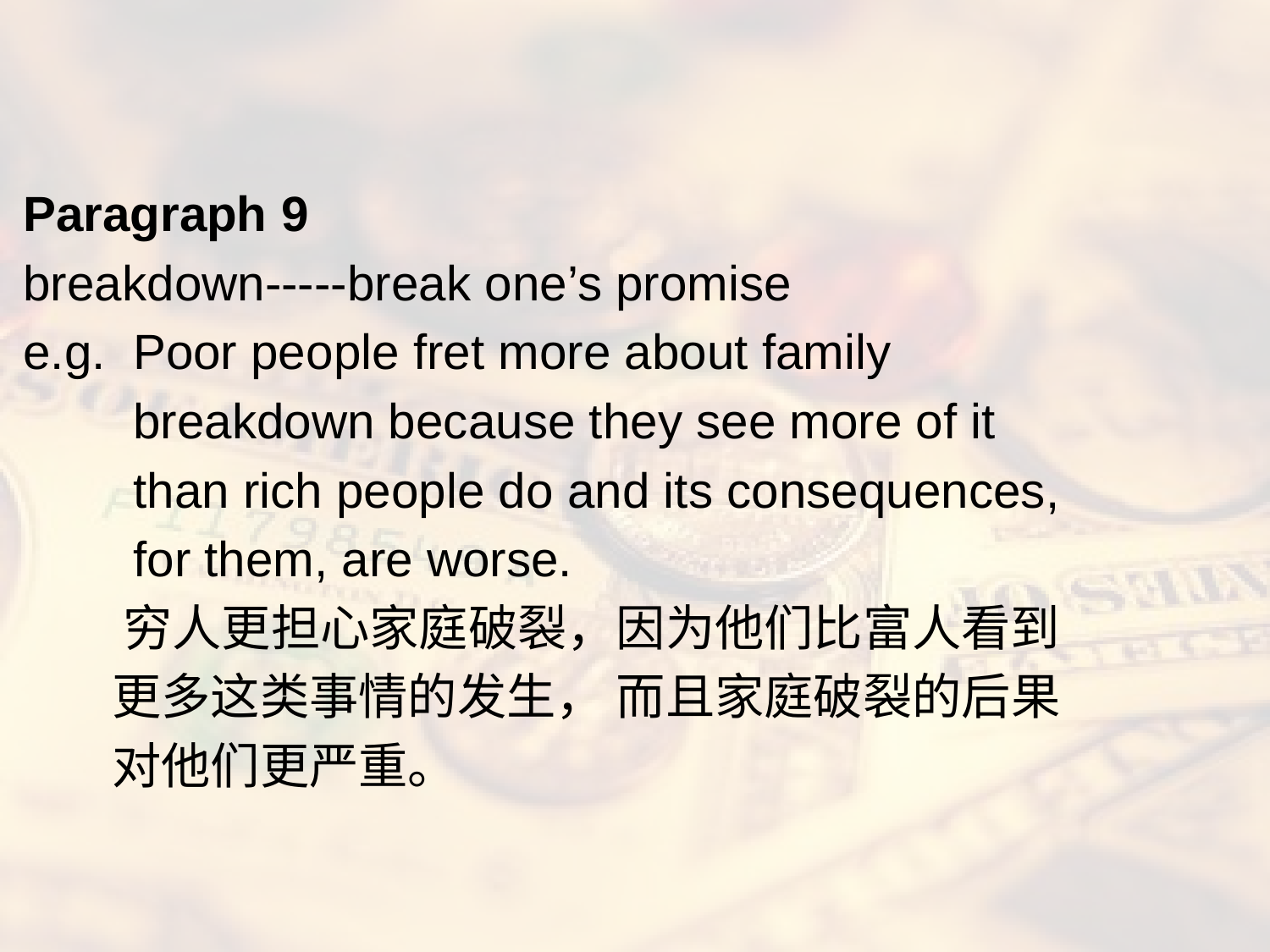

#
Paragraph 9
breakdown-----break one’s promise
e.g.  Poor people fret more about family
        breakdown because they see more of it
        than rich people do and its consequences,
        for them, are worse.
        穷人更担心家庭破裂，因为他们比富人看到
       更多这类事情的发生， 而且家庭破裂的后果
       对他们更严重。